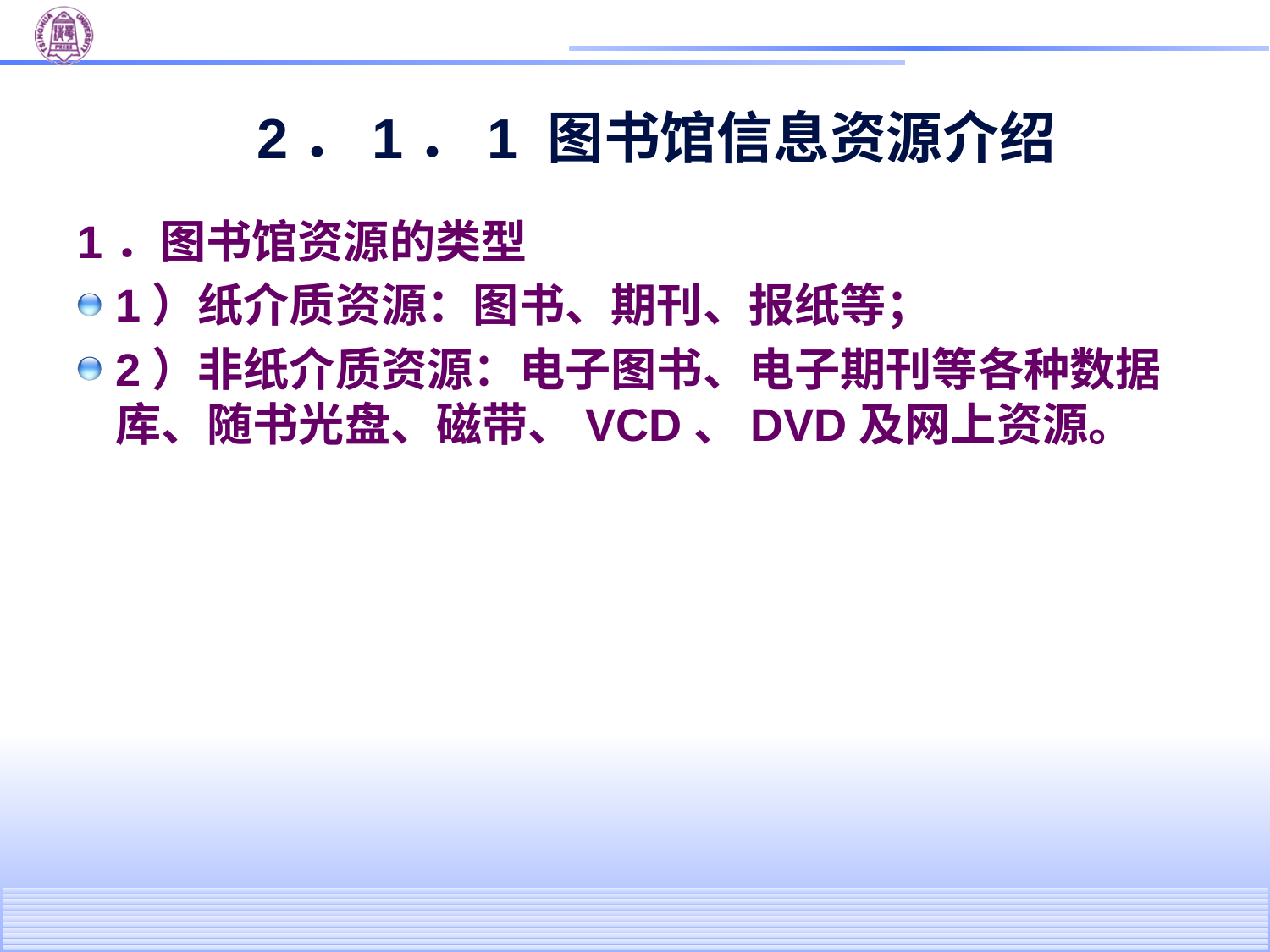

# 2．1．1 图书馆信息资源介绍
1．图书馆资源的类型
1）纸介质资源：图书、期刊、报纸等；
2）非纸介质资源：电子图书、电子期刊等各种数据库、随书光盘、磁带、VCD、DVD及网上资源。